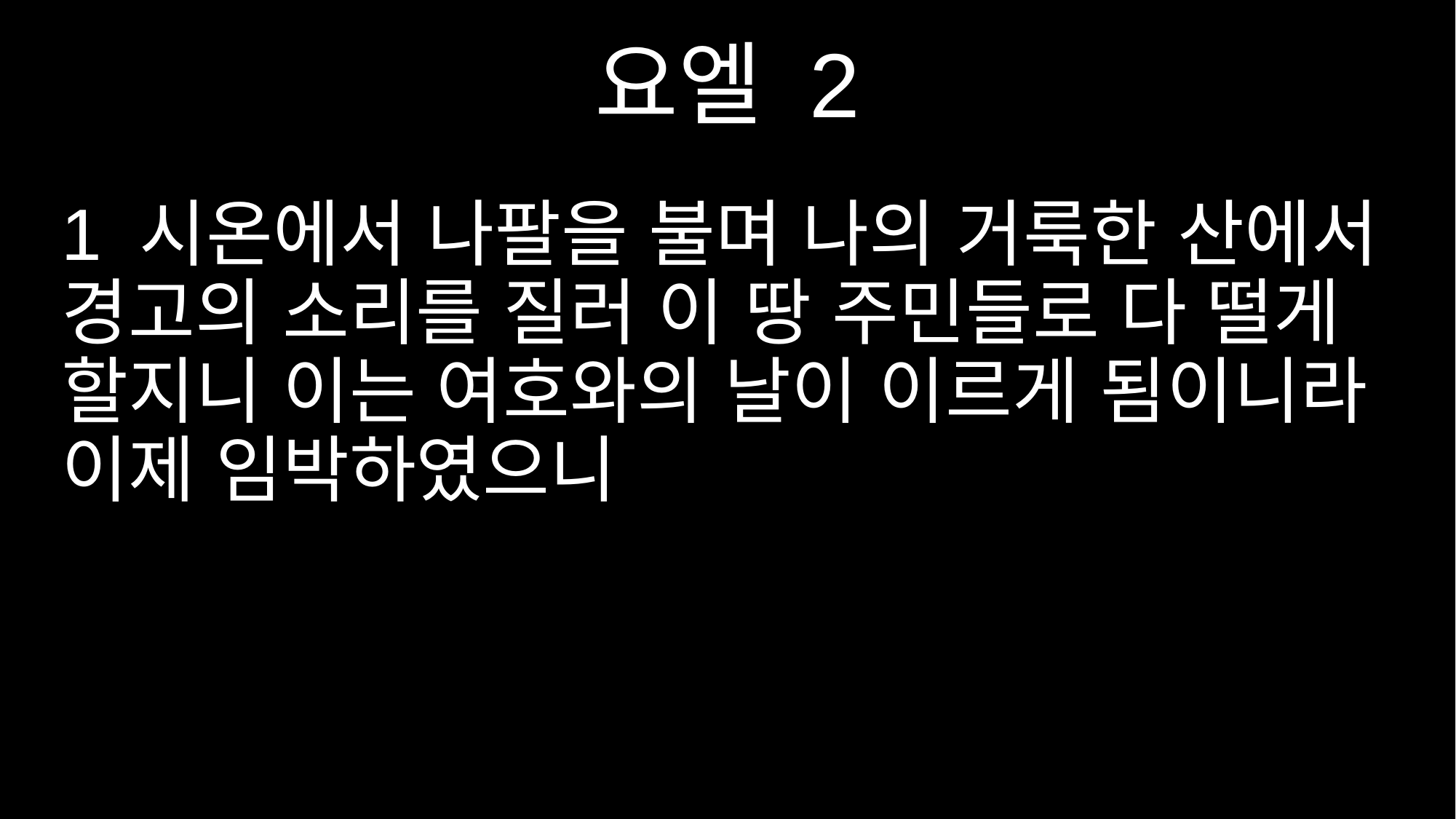

요엘 2
1 시온에서 나팔을 불며 나의 거룩한 산에서 경고의 소리를 질러 이 땅 주민들로 다 떨게 할지니 이는 여호와의 날이 이르게 됨이니라 이제 임박하였으니